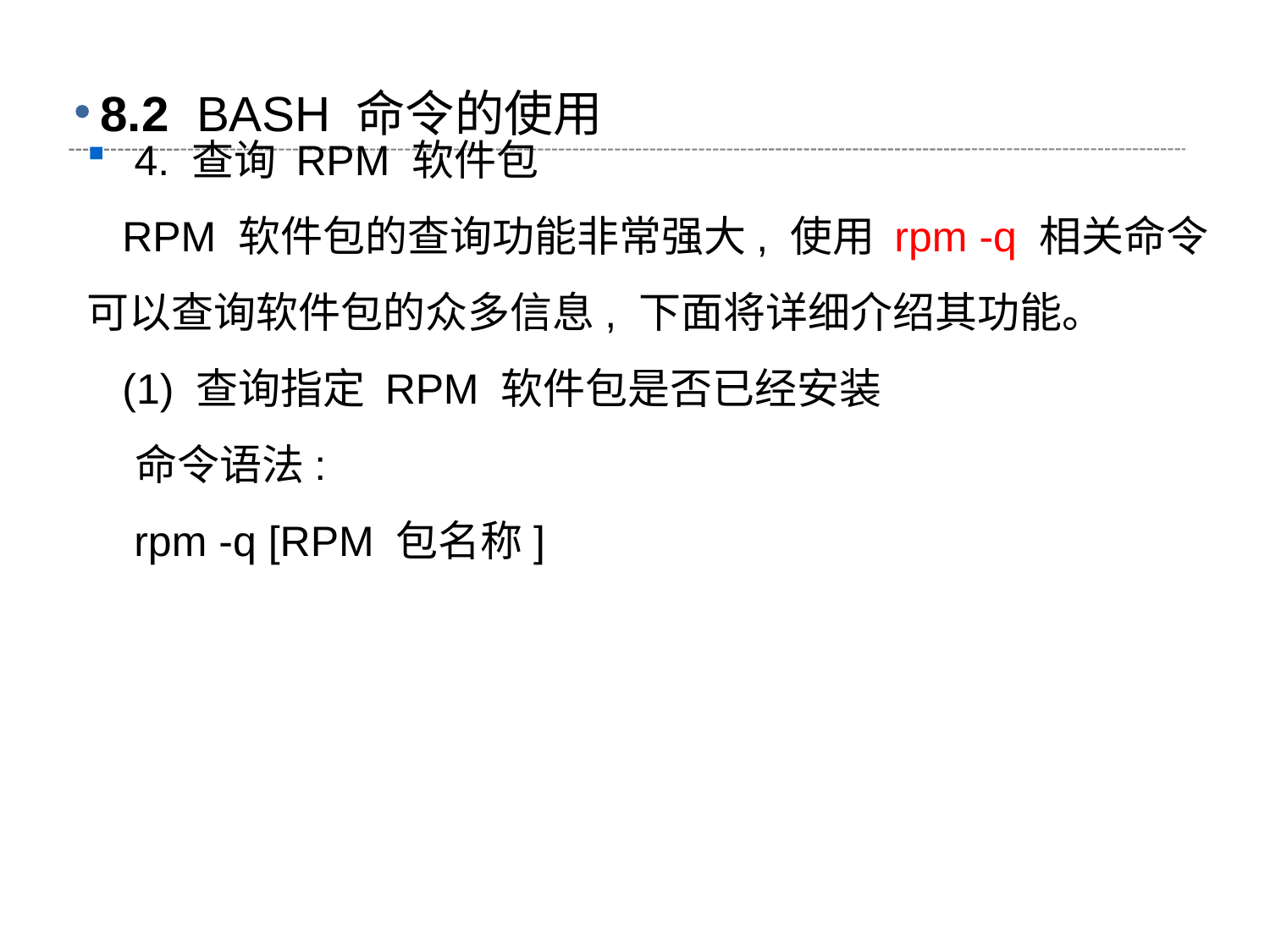

# 8.2  BASH 命令的使用

4. 查询 RPM 软件包
   RPM 软件包的查询功能非常强大, 使用 rpm -q 相关命令可以查询软件包的众多信息, 下面将详细介绍其功能。
   (1) 查询指定 RPM 软件包是否已经安装
    命令语法:
    rpm -q [RPM 包名称]